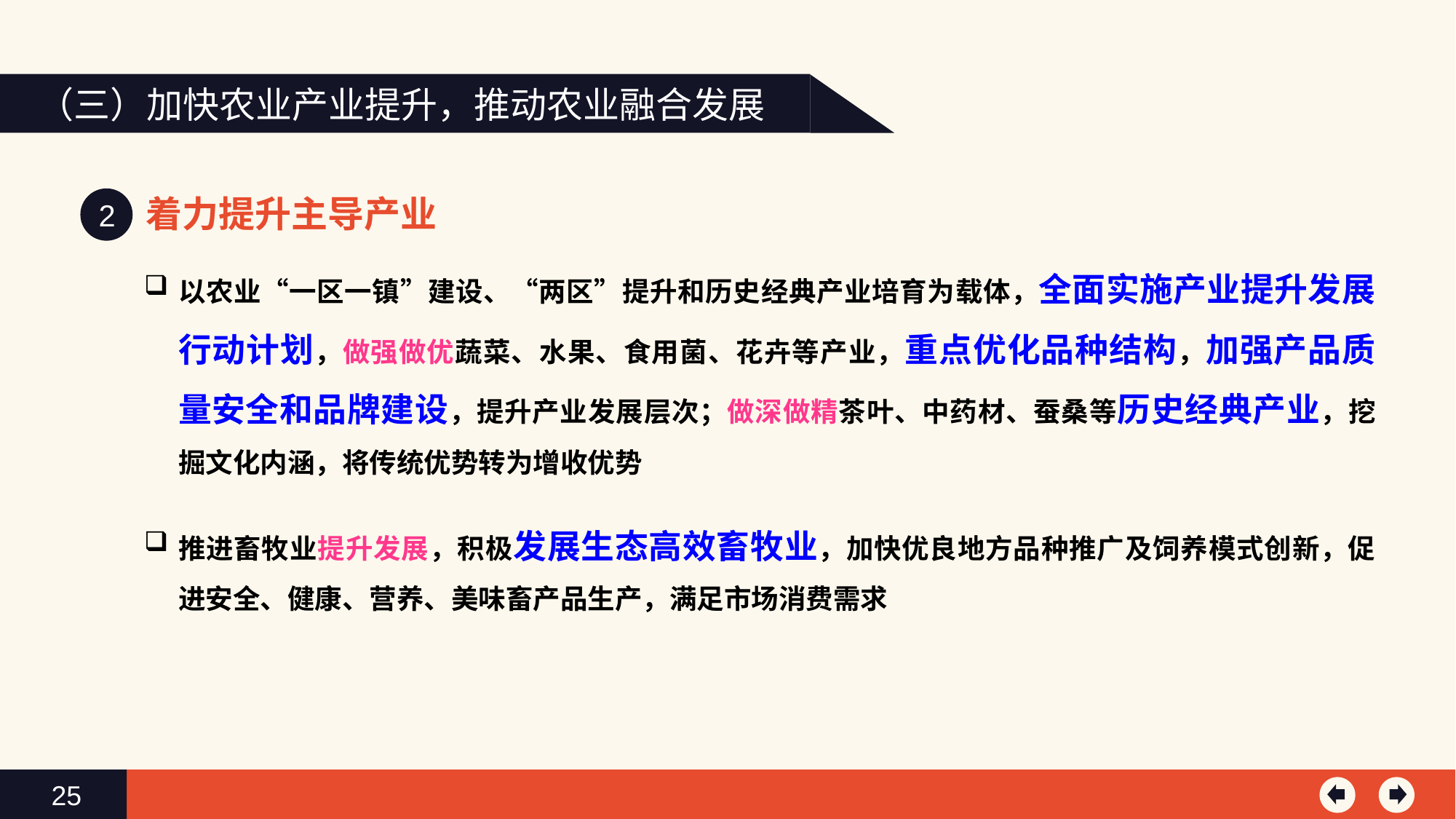

（三）加快农业产业提升，推动农业融合发展
着力提升主导产业
2
以农业“一区一镇”建设、“两区”提升和历史经典产业培育为载体，全面实施产业提升发展行动计划，做强做优蔬菜、水果、食用菌、花卉等产业，重点优化品种结构，加强产品质量安全和品牌建设，提升产业发展层次；做深做精茶叶、中药材、蚕桑等历史经典产业，挖掘文化内涵，将传统优势转为增收优势
推进畜牧业提升发展，积极发展生态高效畜牧业，加快优良地方品种推广及饲养模式创新，促进安全、健康、营养、美味畜产品生产，满足市场消费需求
25